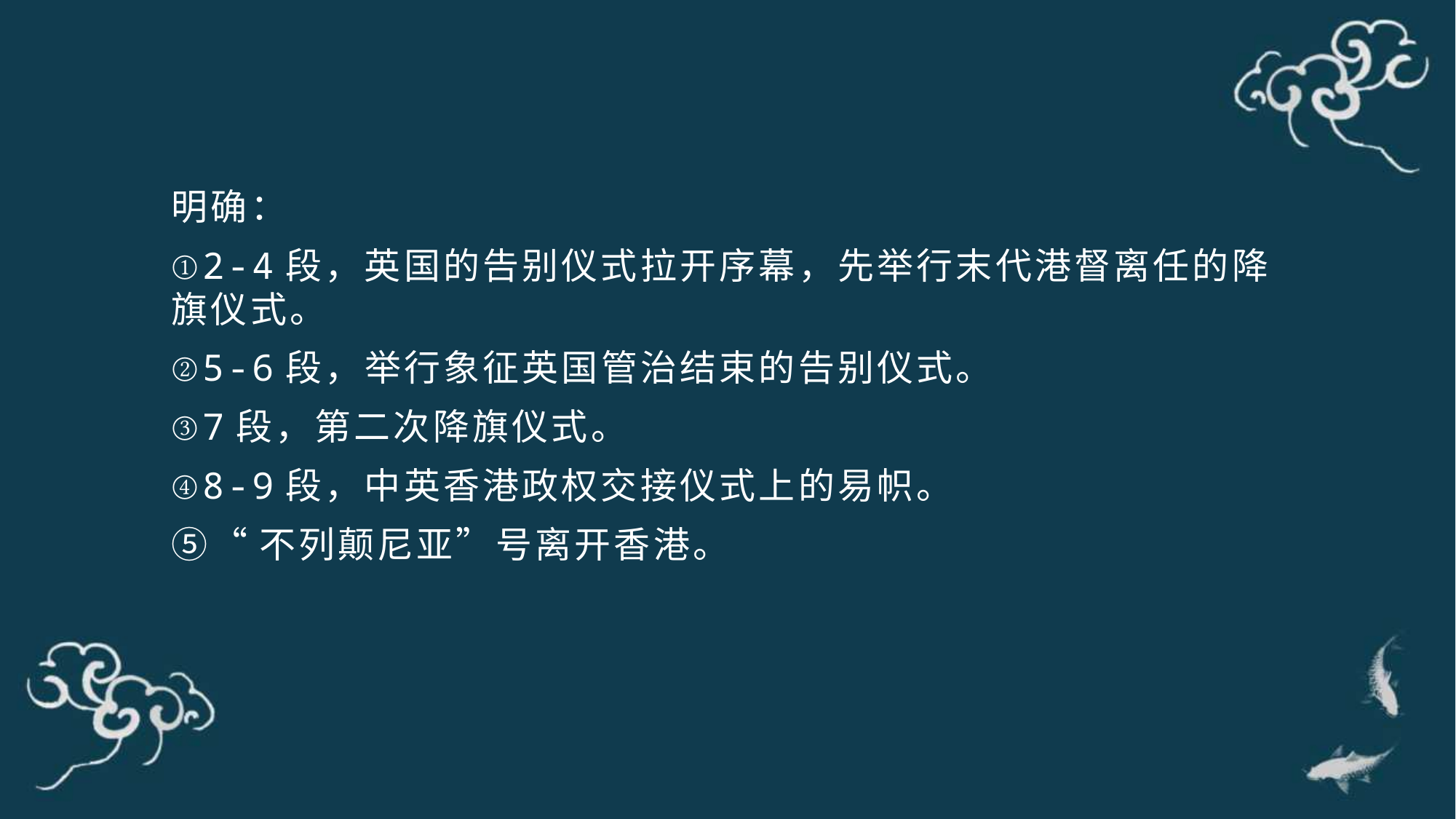

明确：
①2-4段，英国的告别仪式拉开序幕，先举行末代港督离任的降旗仪式。
②5-6段，举行象征英国管治结束的告别仪式。
③7段，第二次降旗仪式。
④8-9段，中英香港政权交接仪式上的易帜。
⑤“不列颠尼亚”号离开香港。